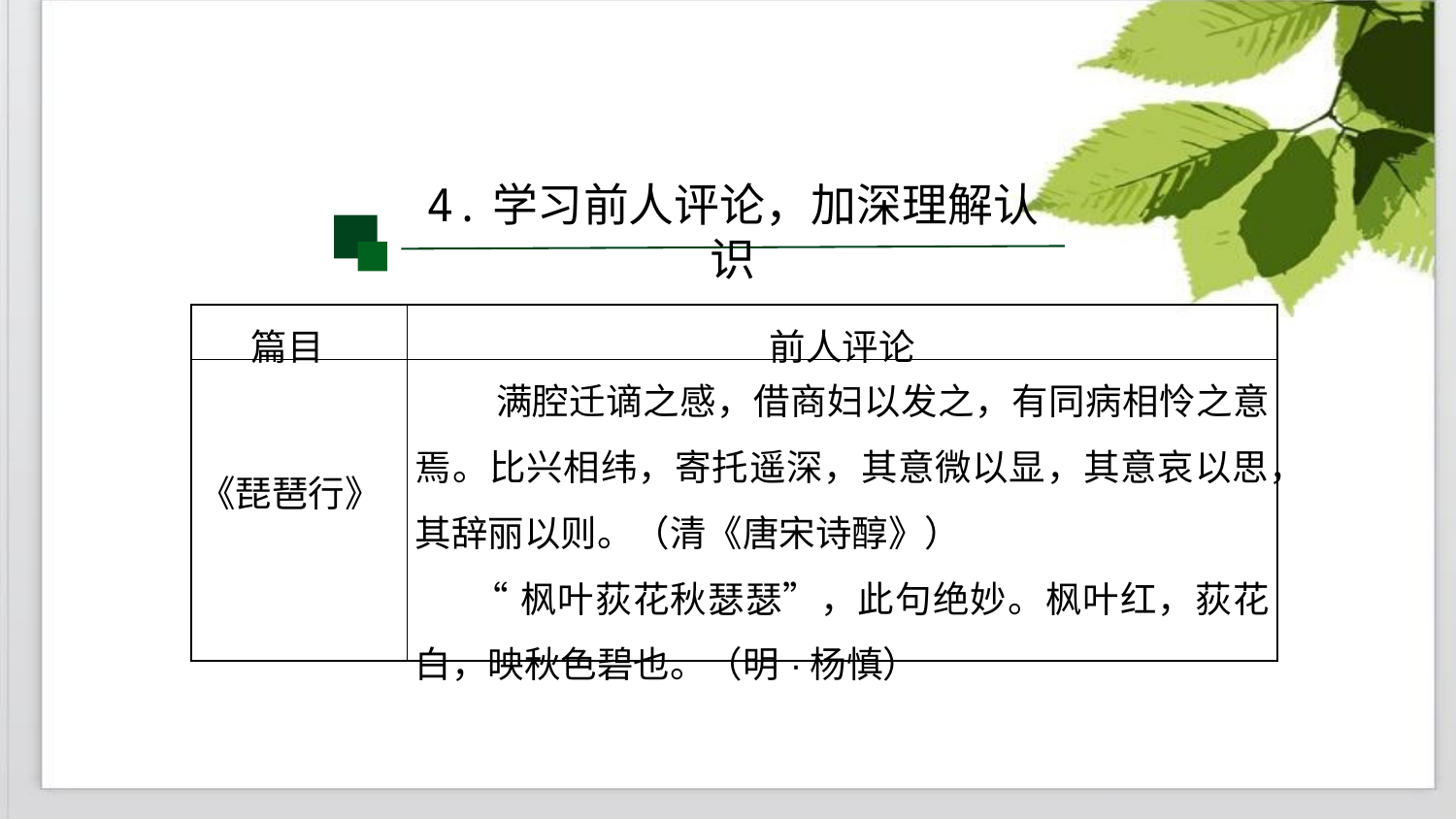

4.学习前人评论，加深理解认识

| 篇目 | 前人评论 |
| --- | --- |
| 《琵琶行》 | 满腔迁谪之感，借商妇以发之，有同病相怜之意焉。比兴相纬，寄托遥深，其意微以显，其意哀以思，其辞丽以则。（清《唐宋诗醇》） “枫叶荻花秋瑟瑟”，此句绝妙。枫叶红，荻花白，映秋色碧也。（明·杨慎） |